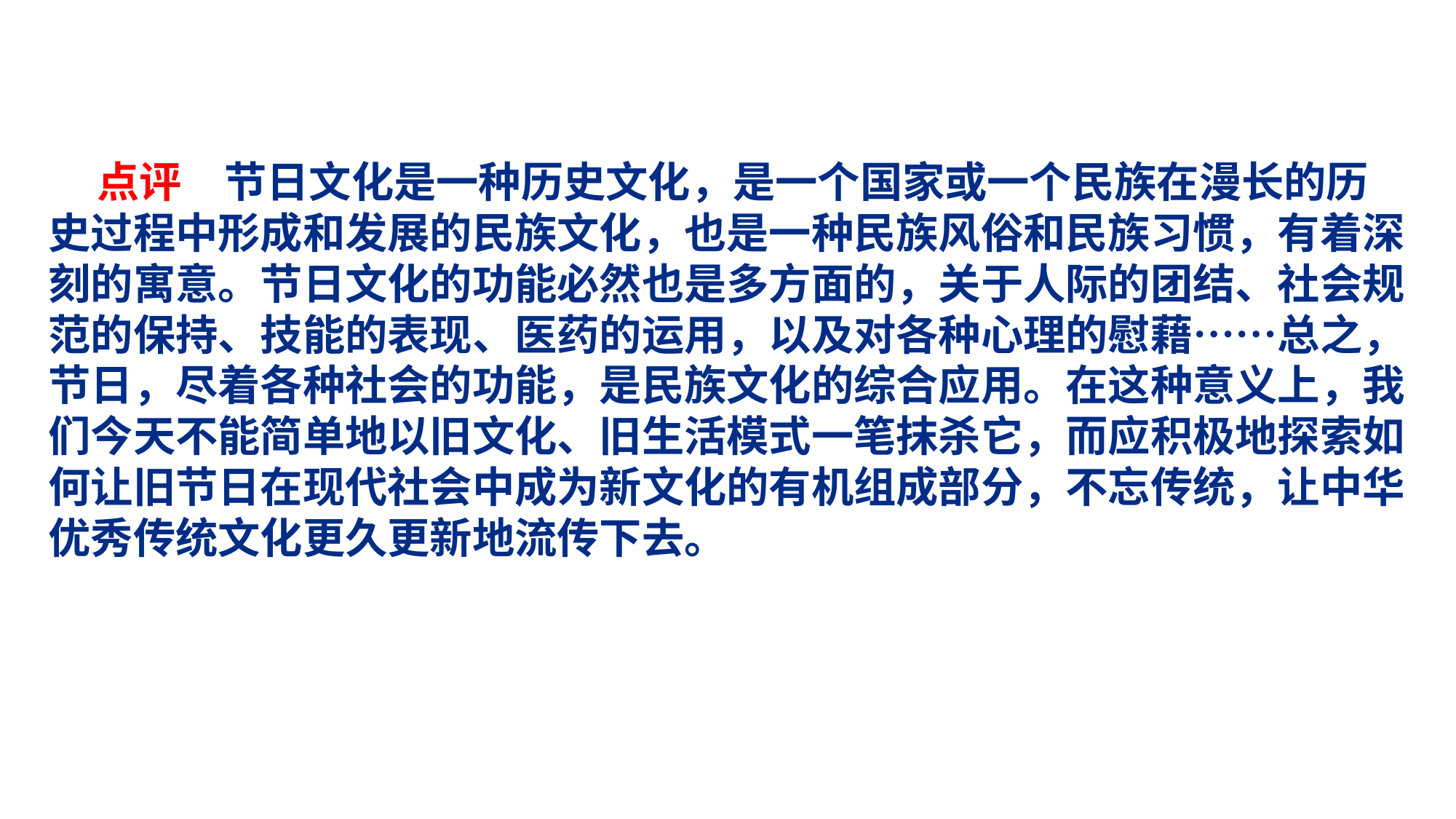

点评　节日文化是一种历史文化，是一个国家或一个民族在漫长的历史过程中形成和发展的民族文化，也是一种民族风俗和民族习惯，有着深刻的寓意。节日文化的功能必然也是多方面的，关于人际的团结、社会规范的保持、技能的表现、医药的运用，以及对各种心理的慰藉……总之，节日，尽着各种社会的功能，是民族文化的综合应用。在这种意义上，我们今天不能简单地以旧文化、旧生活模式一笔抹杀它，而应积极地探索如何让旧节日在现代社会中成为新文化的有机组成部分，不忘传统，让中华优秀传统文化更久更新地流传下去。